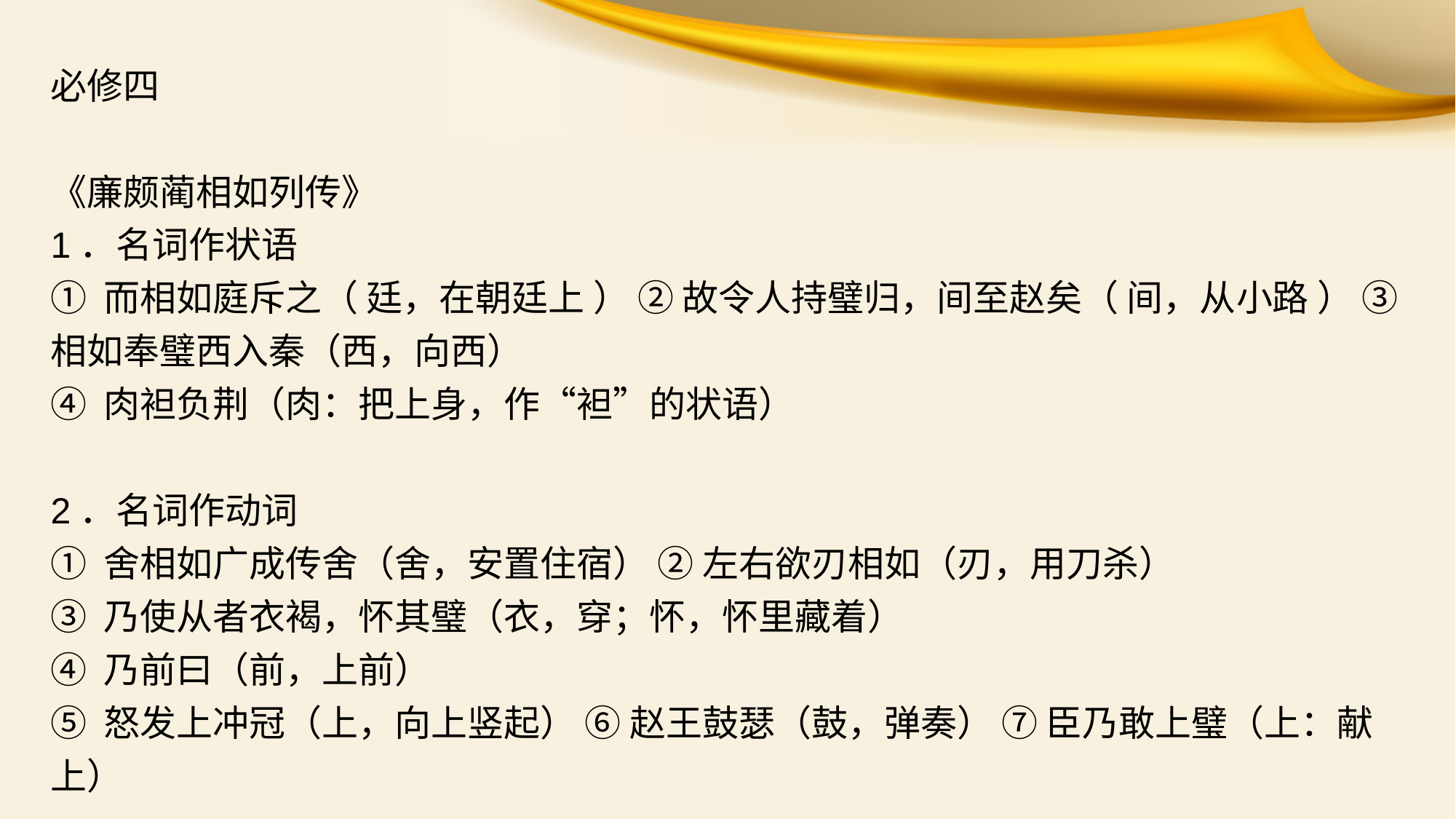

必修四

《廉颇蔺相如列传》
1．名词作状语
① 而相如庭斥之（ 廷，在朝廷上 ） ② 故令人持璧归，间至赵矣（ 间，从小路 ） ③ 相如奉璧西入秦（西，向西）
④ 肉袒负荆（肉：把上身，作“袒”的状语）

2．名词作动词
① 舍相如广成传舍（舍，安置住宿） ② 左右欲刃相如（刃，用刀杀）
③ 乃使从者衣褐，怀其璧（衣，穿；怀，怀里藏着）
④ 乃前曰（前，上前）
⑤ 怒发上冲冠（上，向上竖起） ⑥ 赵王鼓瑟（鼓，弹奏） ⑦ 臣乃敢上璧（上：献上）